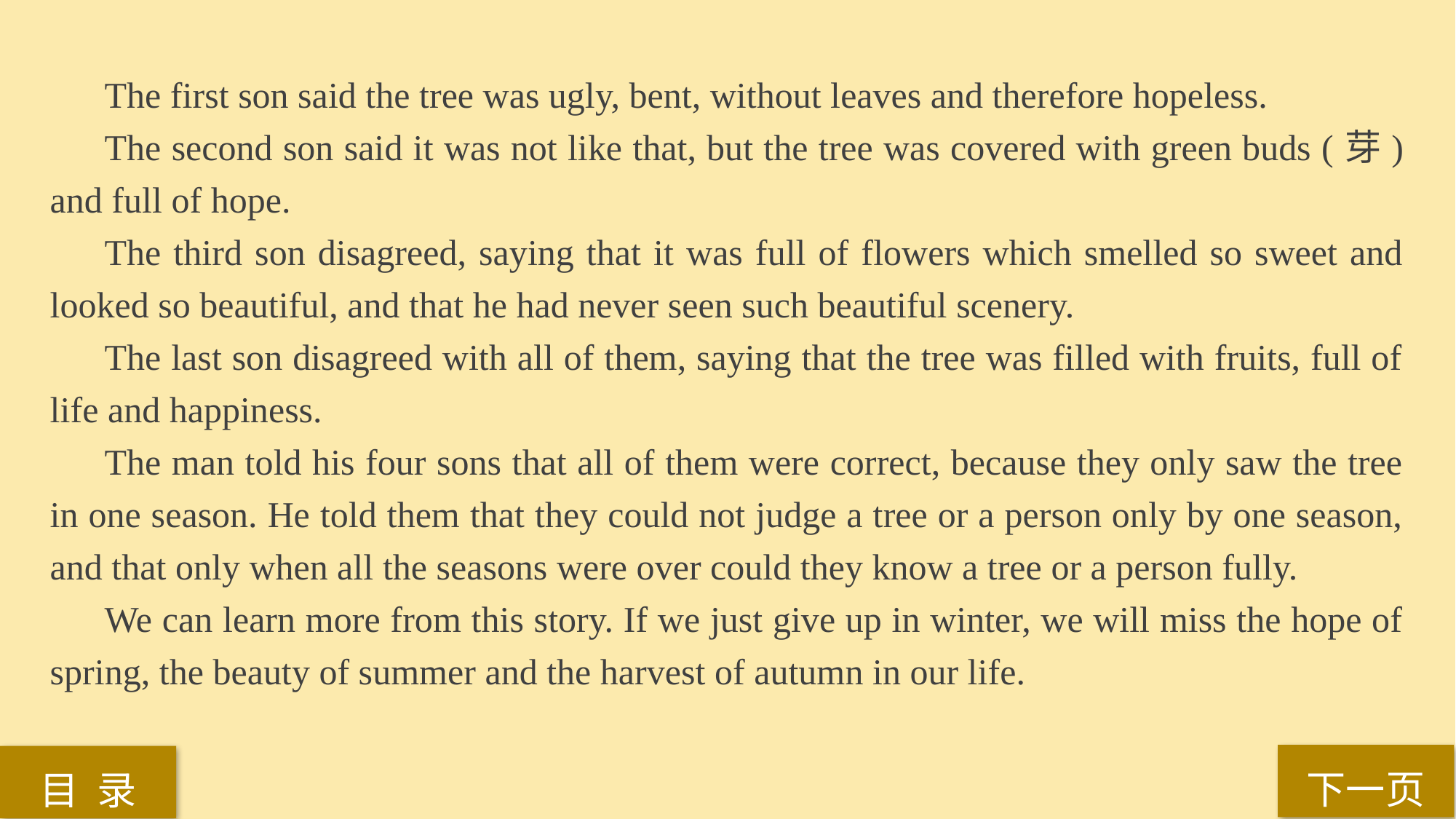

The first son said the tree was ugly, bent, without leaves and therefore hopeless.
The second son said it was not like that, but the tree was covered with green buds (芽) and full of hope.
The third son disagreed, saying that it was full of flowers which smelled so sweet and looked so beautiful, and that he had never seen such beautiful scenery.
The last son disagreed with all of them, saying that the tree was filled with fruits, full of life and happiness.
The man told his four sons that all of them were correct, because they only saw the tree in one season. He told them that they could not judge a tree or a person only by one season, and that only when all the seasons were over could they know a tree or a person fully.
We can learn more from this story. If we just give up in winter, we will miss the hope of spring, the beauty of summer and the harvest of autumn in our life.